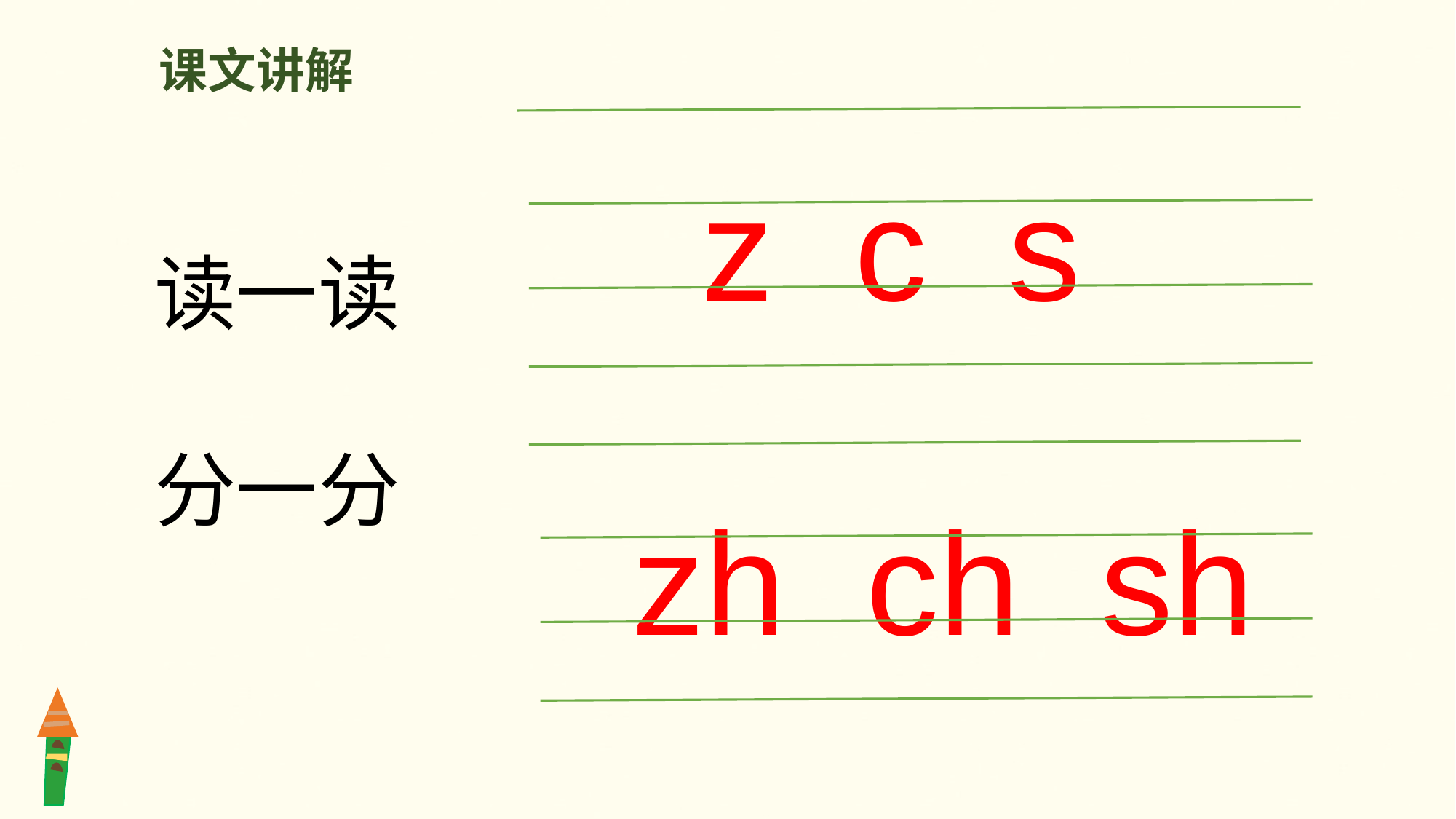

课文讲解
    z  c  s

读一读

分一分

  zh  ch  sh